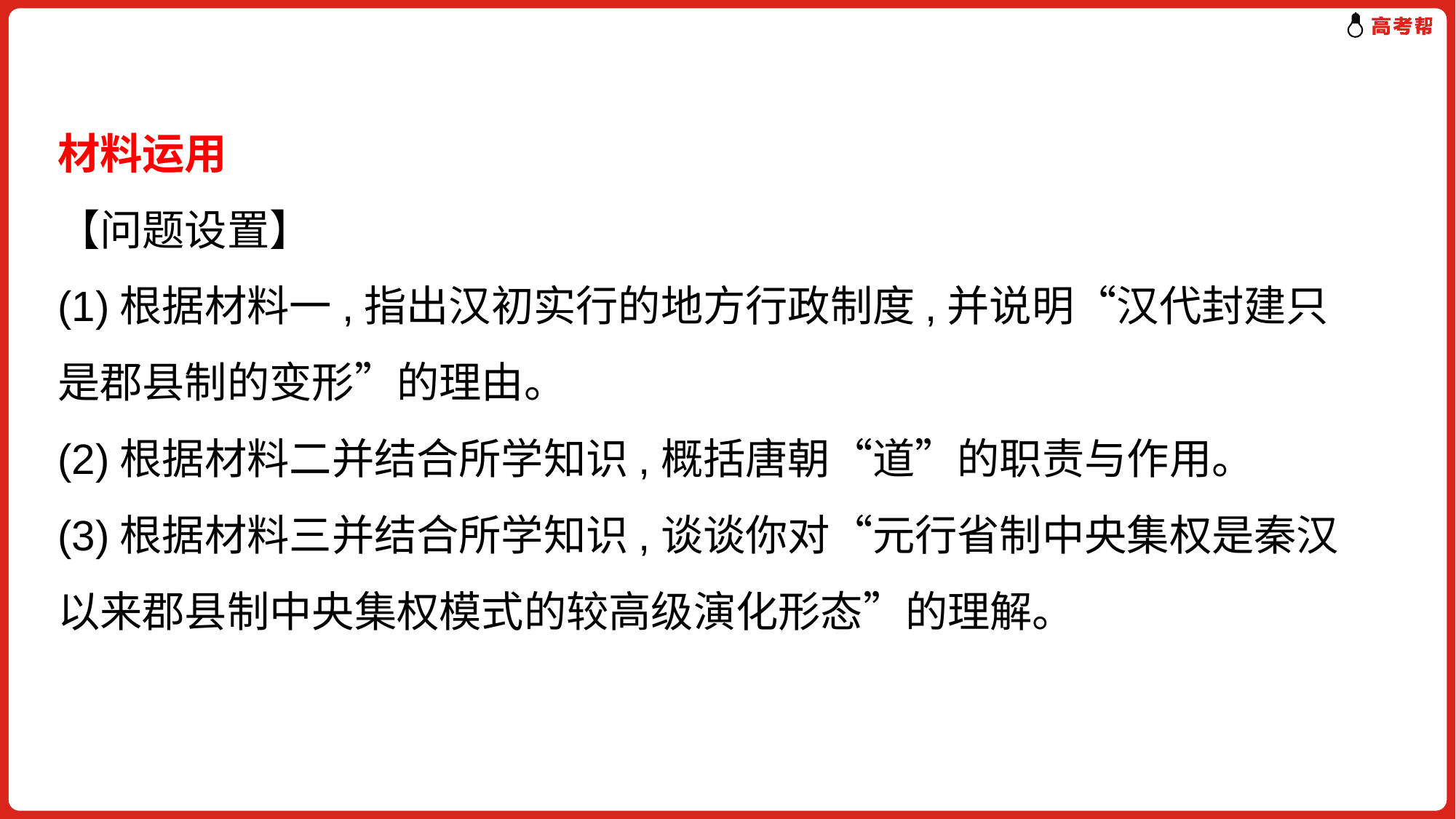

材料运用
【问题设置】
(1)根据材料一,指出汉初实行的地方行政制度,并说明“汉代封建只是郡县制的变形”的理由。
(2)根据材料二并结合所学知识,概括唐朝“道”的职责与作用。
(3)根据材料三并结合所学知识,谈谈你对“元行省制中央集权是秦汉以来郡县制中央集权模式的较高级演化形态”的理解。